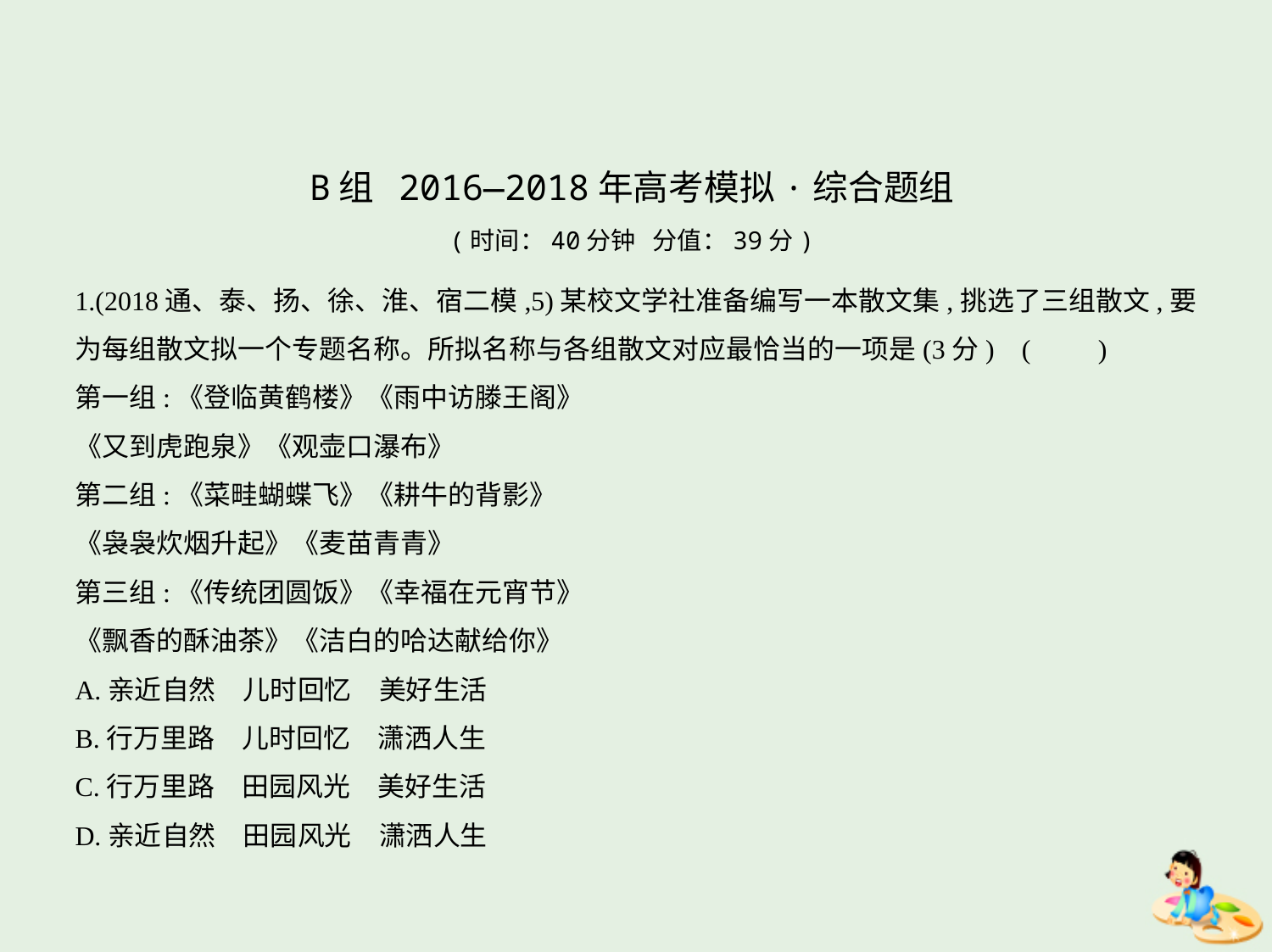

B组  2016—2018年高考模拟·综合题组
(时间：40分钟   分值：39分)
1.(2018通、泰、扬、徐、淮、宿二模,5)某校文学社准备编写一本散文集,挑选了三组散文,要
为每组散文拟一个专题名称。所拟名称与各组散文对应最恰当的一项是(3分) (　　)
第一组:《登临黄鹤楼》《雨中访滕王阁》
《又到虎跑泉》《观壶口瀑布》
第二组:《菜畦蝴蝶飞》《耕牛的背影》
《袅袅炊烟升起》《麦苗青青》
第三组:《传统团圆饭》《幸福在元宵节》
《飘香的酥油茶》《洁白的哈达献给你》
A.亲近自然　儿时回忆　美好生活
B.行万里路　儿时回忆　潇洒人生
C.行万里路　田园风光　美好生活
D.亲近自然　田园风光　潇洒人生